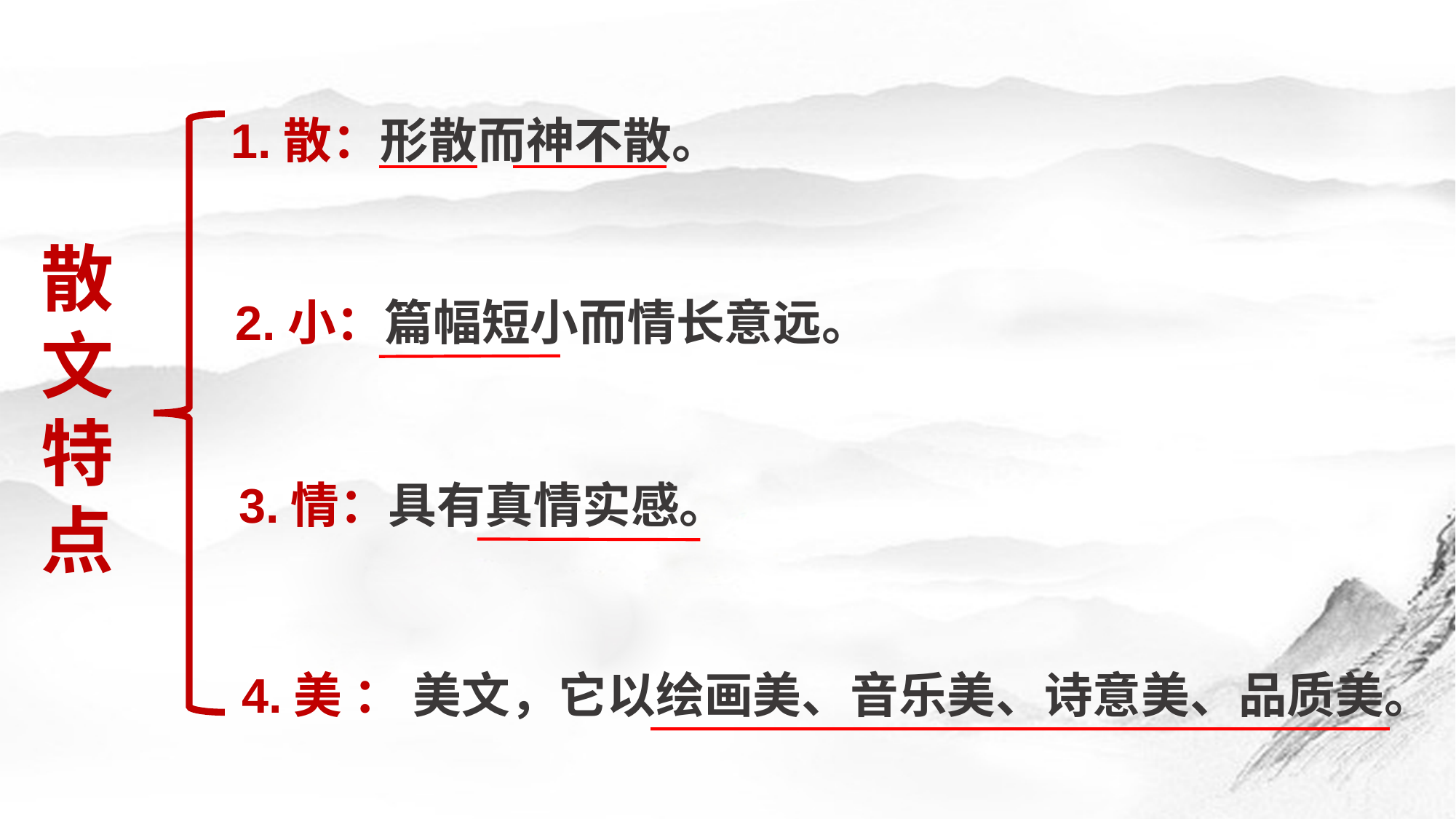

1.散：形散而神不散。

散
文
特
点
2.小：篇幅短小而情长意远。
3.情：具有真情实感。
4.美 ： 美文，它以绘画美、音乐美、诗意美、品质美。